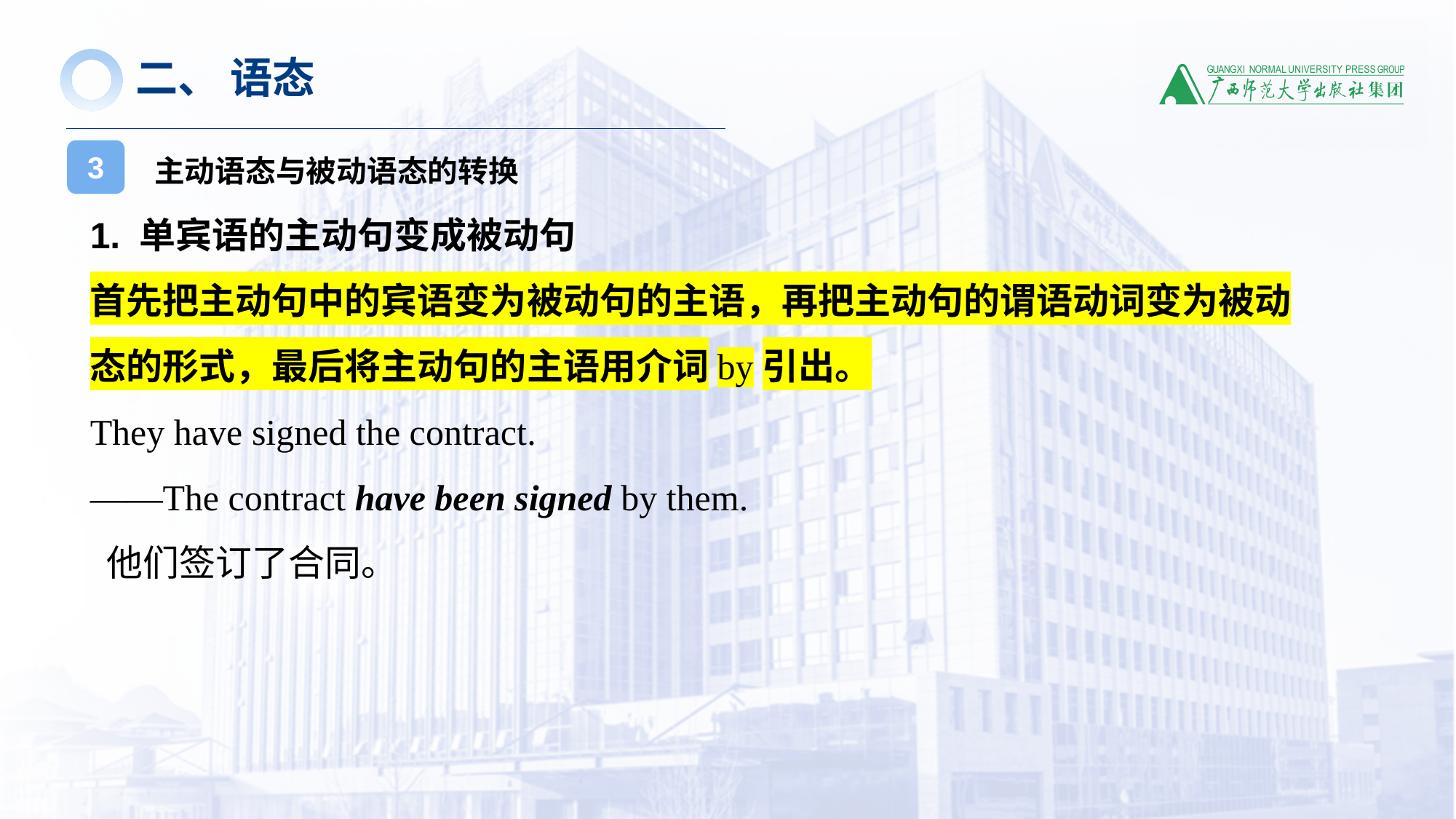

二、 语态

主动语态与被动语态的转换

3
1. 单宾语的主动句变成被动句
首先把主动句中的宾语变为被动句的主语，再把主动句的谓语动词变为被动
态的形式，最后将主动句的主语用介词by引出。
They have signed the contract.
——The contract have been signed by them.
 他们签订了合同。